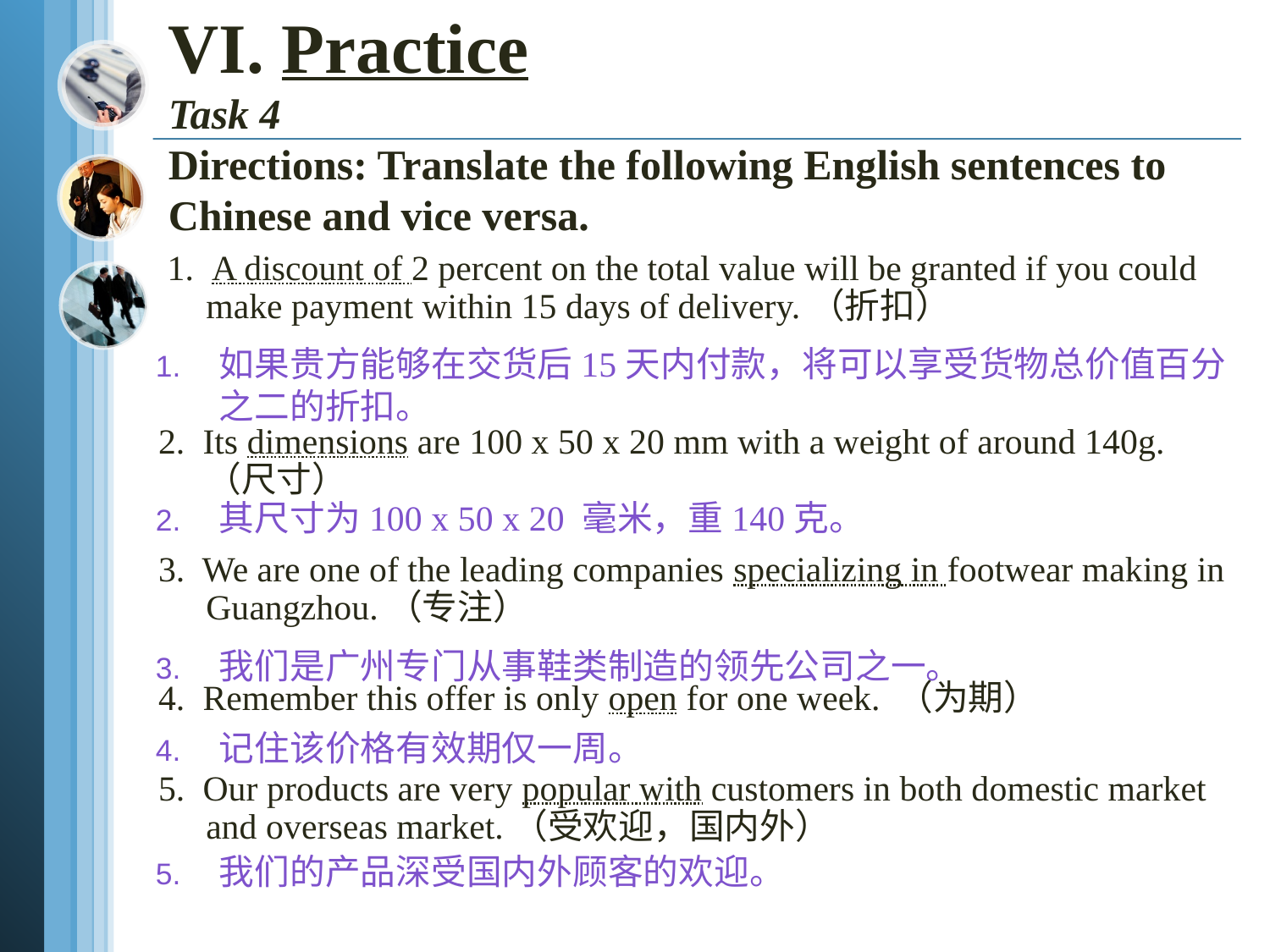

# VI. Practice Task 4 Directions: Translate the following English sentences to Chinese and vice versa.
 1.  A discount of 2 percent on the total value will be granted if you could make payment within 15 days of delivery.（折扣）

2.  Its dimensions are 100 x 50 x 20 mm with a weight of around 140g. （尺寸）

3.  We are one of the leading companies specializing in footwear making in Guangzhou.（专注）

4.  Remember this offer is only open for one week. （为期）

5.  Our products are very popular with customers in both domestic market and overseas market.（受欢迎，国内外）

如果贵方能够在交货后15天内付款，将可以享受货物总价值百分之二的折扣。

其尺寸为100 x 50 x 20 毫米，重140克。

我们是广州专门从事鞋类制造的领先公司之一。

记住该价格有效期仅一周。

我们的产品深受国内外顾客的欢迎。